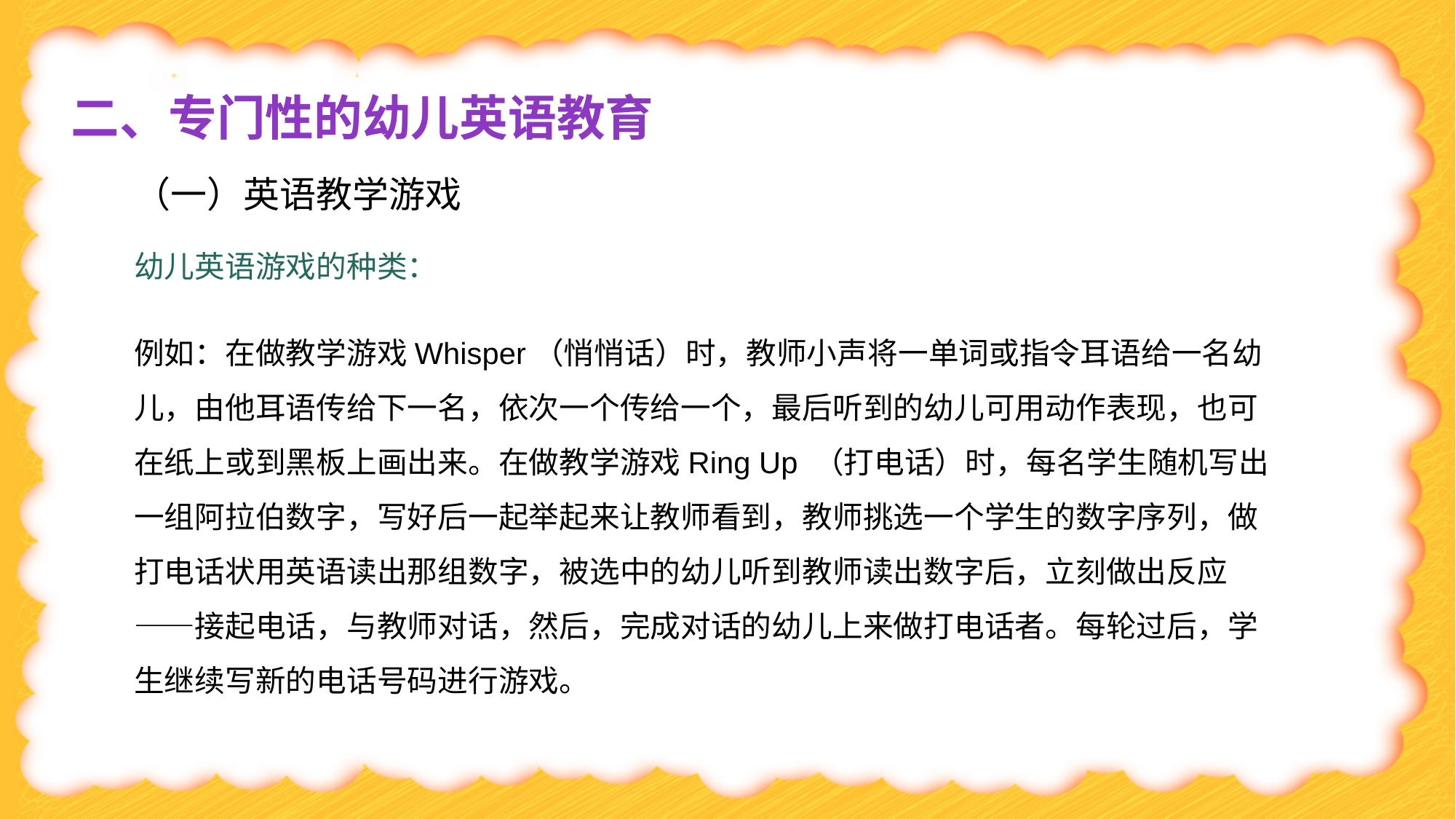

二、专门性的幼儿英语教育

（一）英语教学游戏
幼儿英语游戏的种类：
例如：在做教学游戏Whisper（悄悄话）时，教师小声将一单词或指令耳语给一名幼儿，由他耳语传给下一名，依次一个传给一个，最后听到的幼儿可用动作表现，也可在纸上或到黑板上画出来。在做教学游戏Ring Up （打电话）时，每名学生随机写出一组阿拉伯数字，写好后一起举起来让教师看到，教师挑选一个学生的数字序列，做打电话状用英语读出那组数字，被选中的幼儿听到教师读出数字后，立刻做出反应——接起电话，与教师对话，然后，完成对话的幼儿上来做打电话者。每轮过后，学生继续写新的电话号码进行游戏。